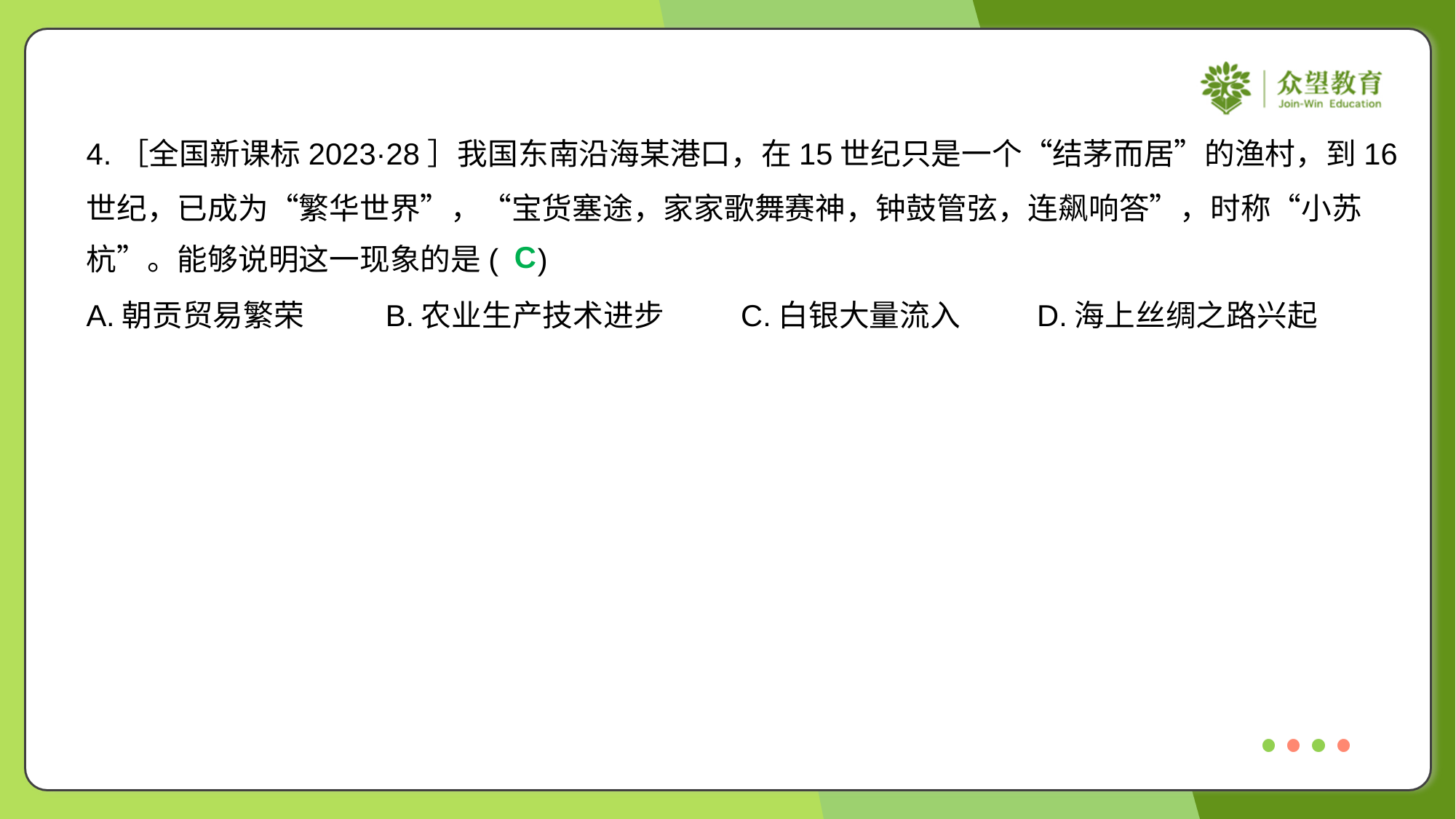

4.［全国新课标2023·28］我国东南沿海某港口，在15世纪只是一个“结茅而居”的渔村，到16
世纪，已成为“繁华世界”，“宝货塞途，家家歌舞赛神，钟鼓管弦，连飙响答”，时称“小苏
杭”。能够说明这一现象的是(     )
C
A.朝贡贸易繁荣	B.农业生产技术进步	C.白银大量流入	D.海上丝绸之路兴起